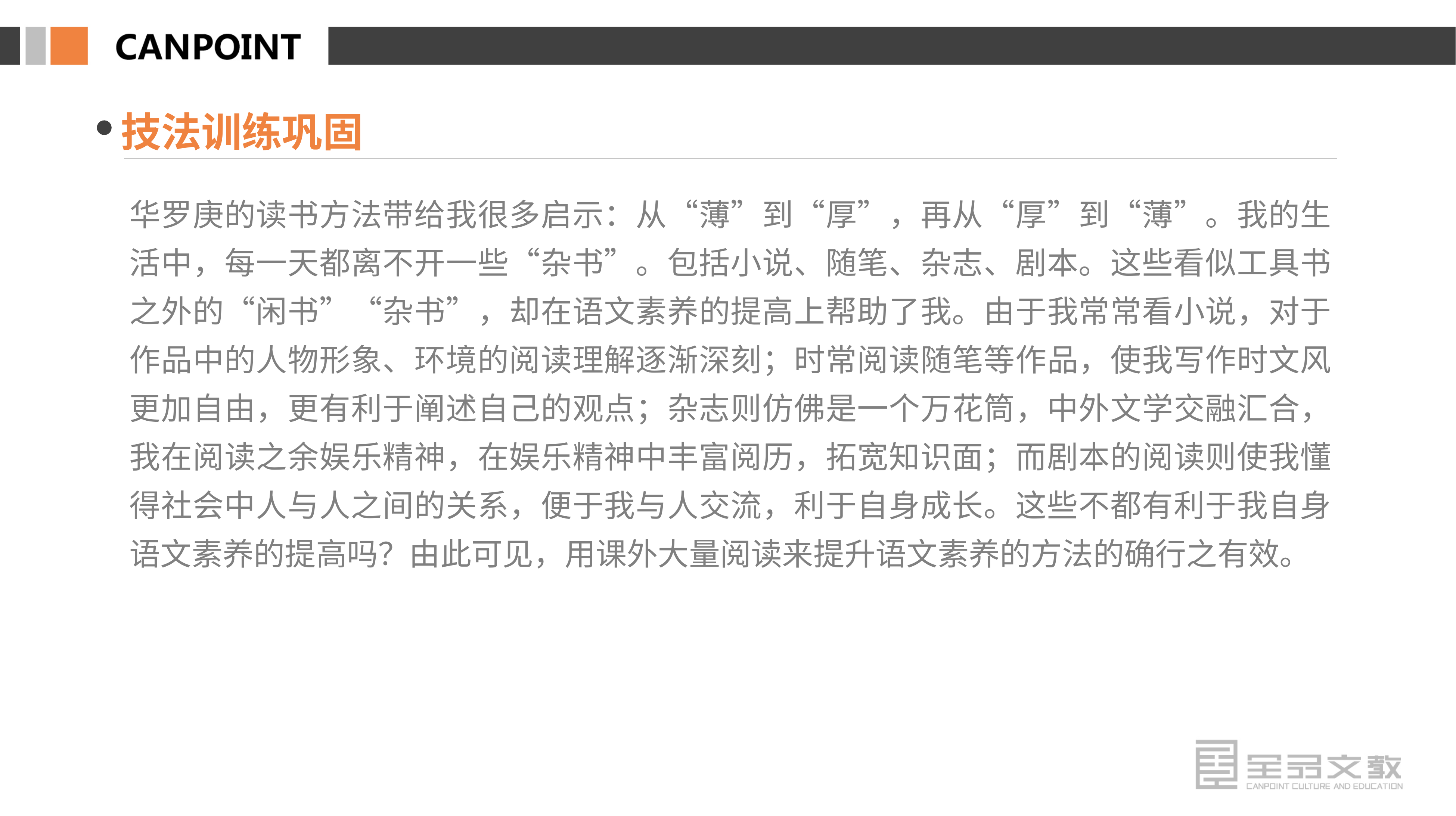

技法训练巩固

华罗庚的读书方法带给我很多启示：从“薄”到“厚”，再从“厚”到“薄”。我的生活中，每一天都离不开一些“杂书”。包括小说、随笔、杂志、剧本。这些看似工具书之外的“闲书”“杂书”，却在语文素养的提高上帮助了我。由于我常常看小说，对于作品中的人物形象、环境的阅读理解逐渐深刻；时常阅读随笔等作品，使我写作时文风更加自由，更有利于阐述自己的观点；杂志则仿佛是一个万花筒，中外文学交融汇合，我在阅读之余娱乐精神，在娱乐精神中丰富阅历，拓宽知识面；而剧本的阅读则使我懂得社会中人与人之间的关系，便于我与人交流，利于自身成长。这些不都有利于我自身语文素养的提高吗？由此可见，用课外大量阅读来提升语文素养的方法的确行之有效。